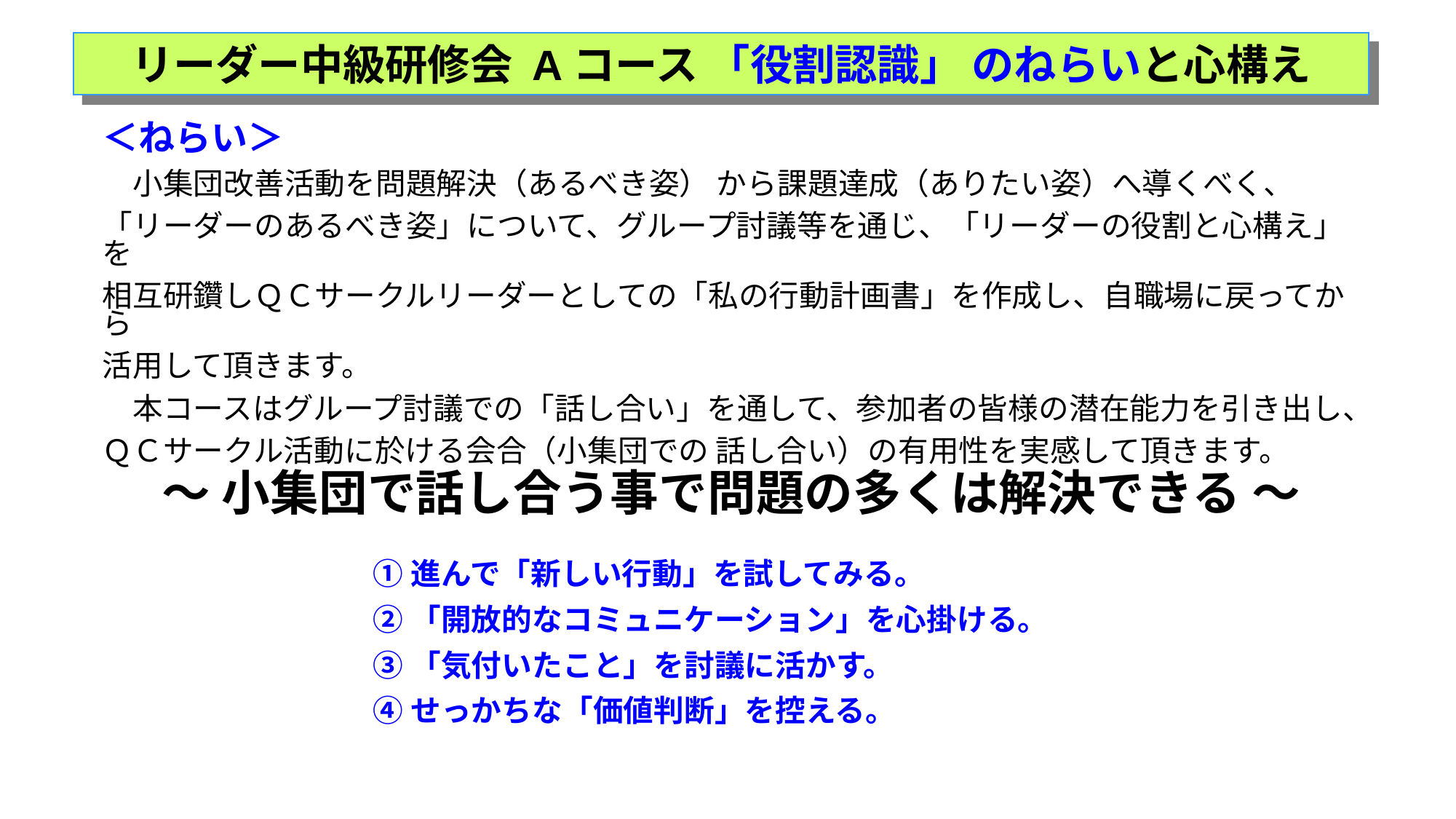

リーダー中級研修会 Aコース 「役割認識」 のねらいと心構え
＜ねらい＞
　小集団改善活動を問題解決（あるべき姿） から課題達成（ありたい姿）へ導くべく、
「リーダーのあるべき姿」について、グループ討議等を通じ、「リーダーの役割と心構え」を
相互研鑽しＱＣサークルリーダーとしての「私の行動計画書」を作成し、自職場に戻ってから
活用して頂きます。
　本コースはグループ討議での「話し合い」を通して、参加者の皆様の潜在能力を引き出し、
ＱＣサークル活動に於ける会合（小集団での 話し合い）の有用性を実感して頂きます。
～ 小集団で話し合う事で問題の多くは解決できる ～
①進んで「新しい行動」を試してみる。
②「開放的なコミュニケーション」を心掛ける。
③「気付いたこと」を討議に活かす。
④せっかちな「価値判断」を控える。